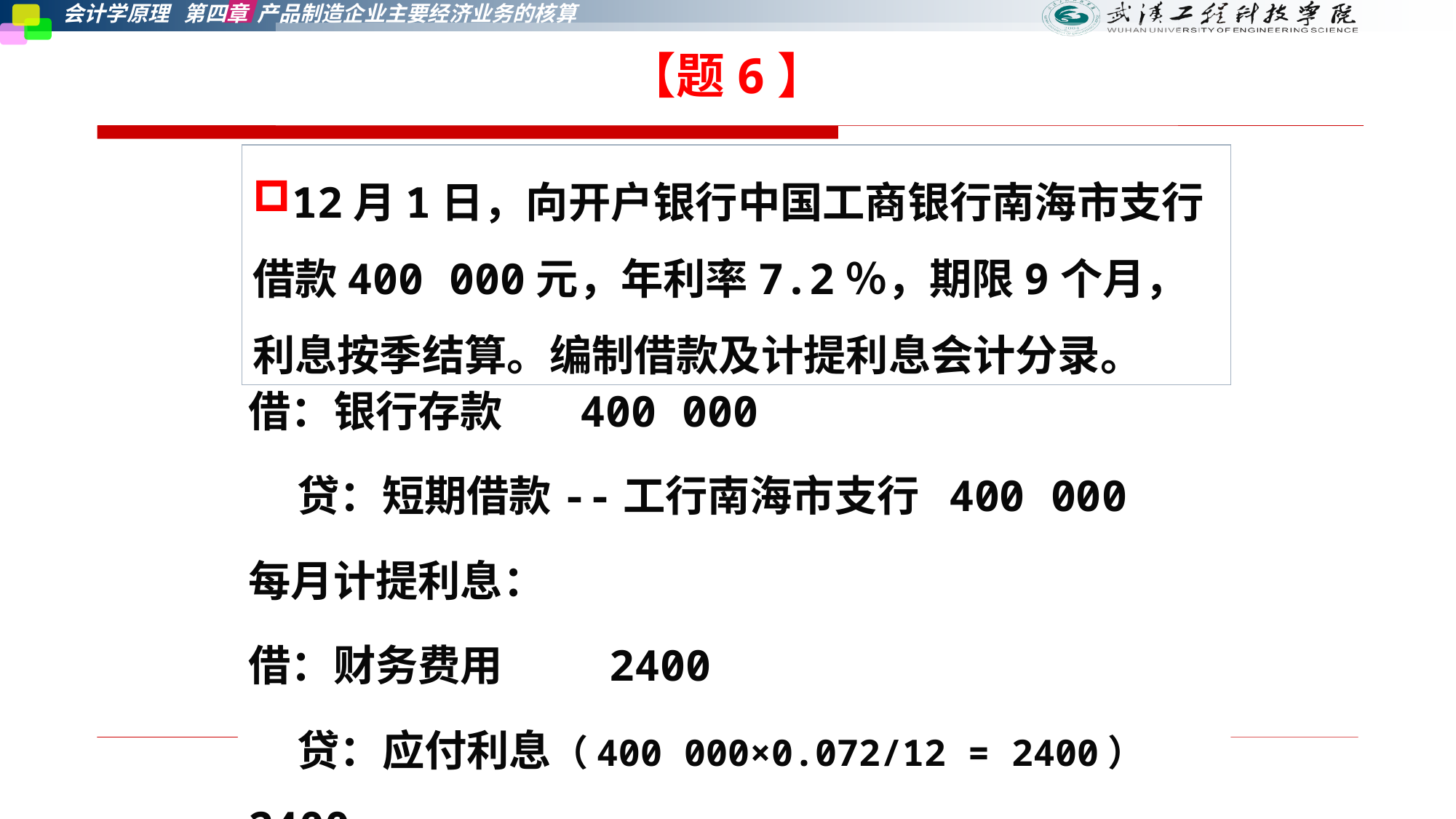

【题6】
12月1日，向开户银行中国工商银行南海市支行借款400 000元，年利率7.2％，期限9个月，利息按季结算。编制借款及计提利息会计分录。
借：银行存款       400 000
    贷：短期借款--工行南海市支行  400 000
每月计提利息：
借：财务费用          2400
    贷：应付利息（400 000×0.072/12 = 2400） 2400